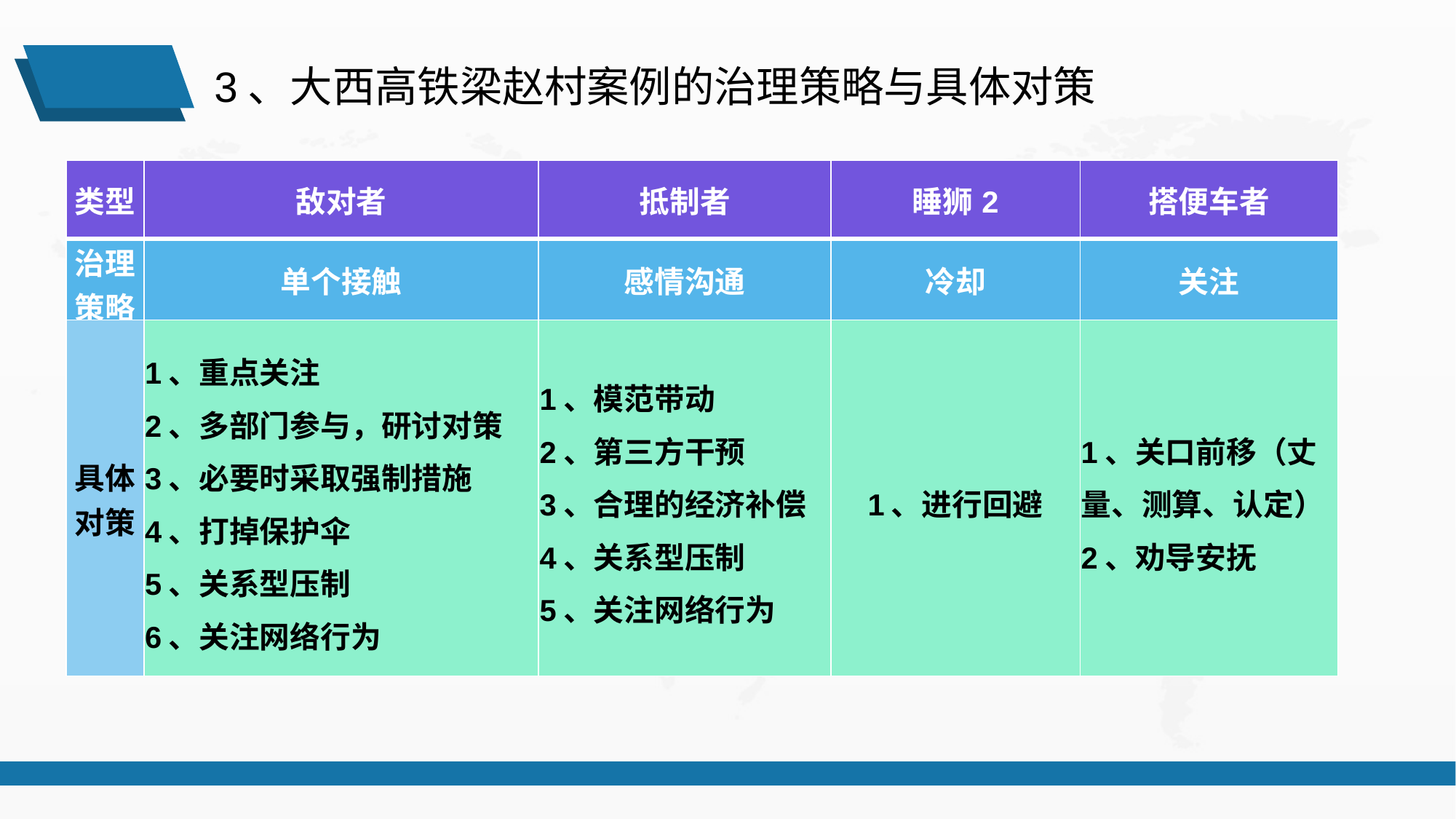

3、大西高铁梁赵村案例的治理策略与具体对策
| 类型 | 敌对者 | 抵制者 | 睡狮2 | 搭便车者 |
| --- | --- | --- | --- | --- |
| 治理 策略 | 单个接触 | 感情沟通 | 冷却 | 关注 |
| 具体 对策 | 1、重点关注 2、多部门参与，研讨对策 3、必要时采取强制措施 4、打掉保护伞 5、关系型压制 6、关注网络行为 | 1、模范带动 2、第三方干预 3、合理的经济补偿 4、关系型压制 5、关注网络行为 | 1、进行回避 | 1、关口前移（丈量、测算、认定） 2、劝导安抚 |